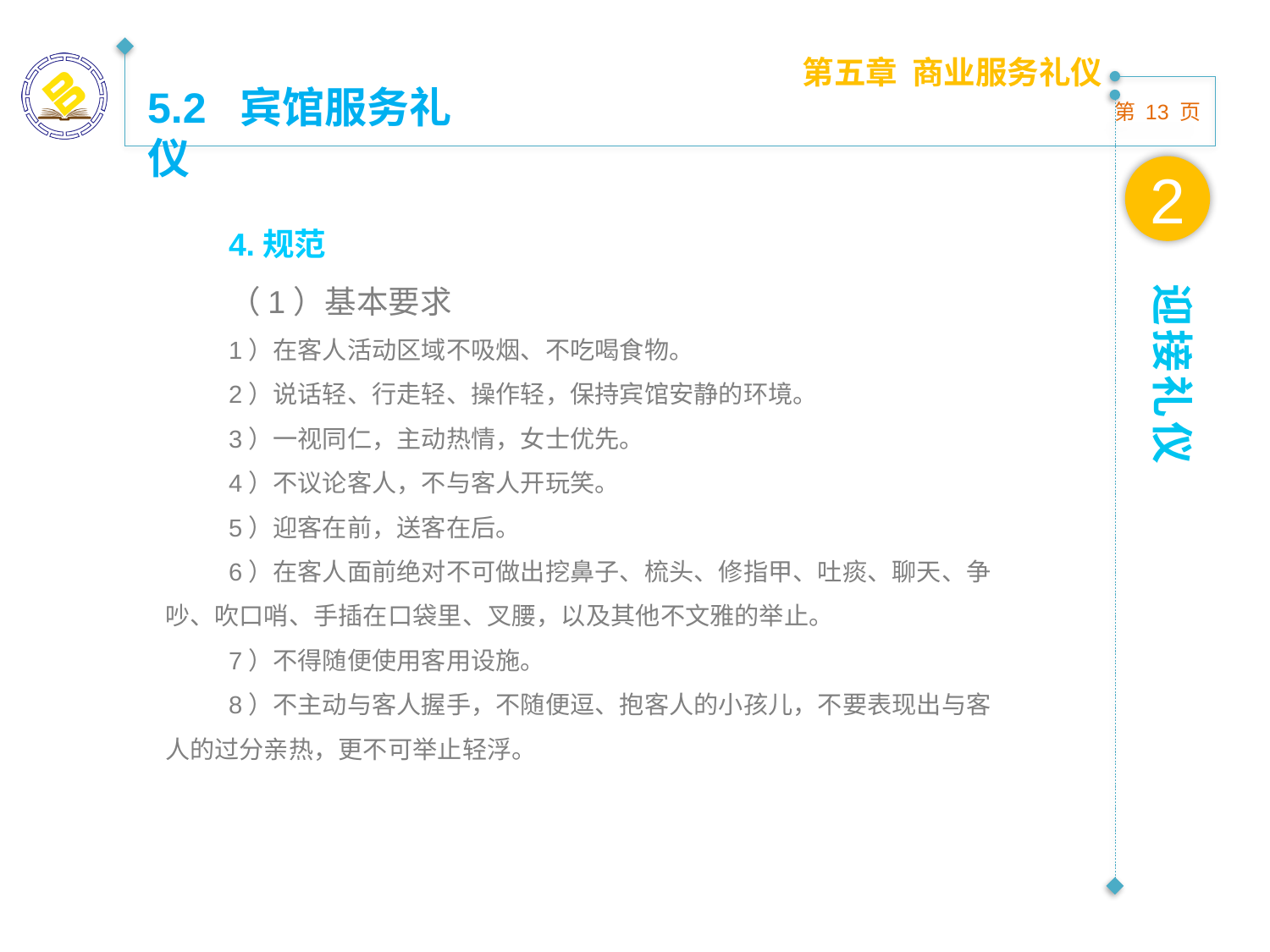

第五章  商业服务礼仪
5.2  宾馆服务礼仪
2
4.规范
（1）基本要求
1）在客人活动区域不吸烟、不吃喝食物。
2）说话轻、行走轻、操作轻，保持宾馆安静的环境。
3）一视同仁，主动热情，女士优先。
4）不议论客人，不与客人开玩笑。
5）迎客在前，送客在后。
6）在客人面前绝对不可做出挖鼻子、梳头、修指甲、吐痰、聊天、争吵、吹口哨、手插在口袋里、叉腰，以及其他不文雅的举止。
7）不得随便使用客用设施。
8）不主动与客人握手，不随便逗、抱客人的小孩儿，不要表现出与客人的过分亲热，更不可举止轻浮。

迎接礼仪